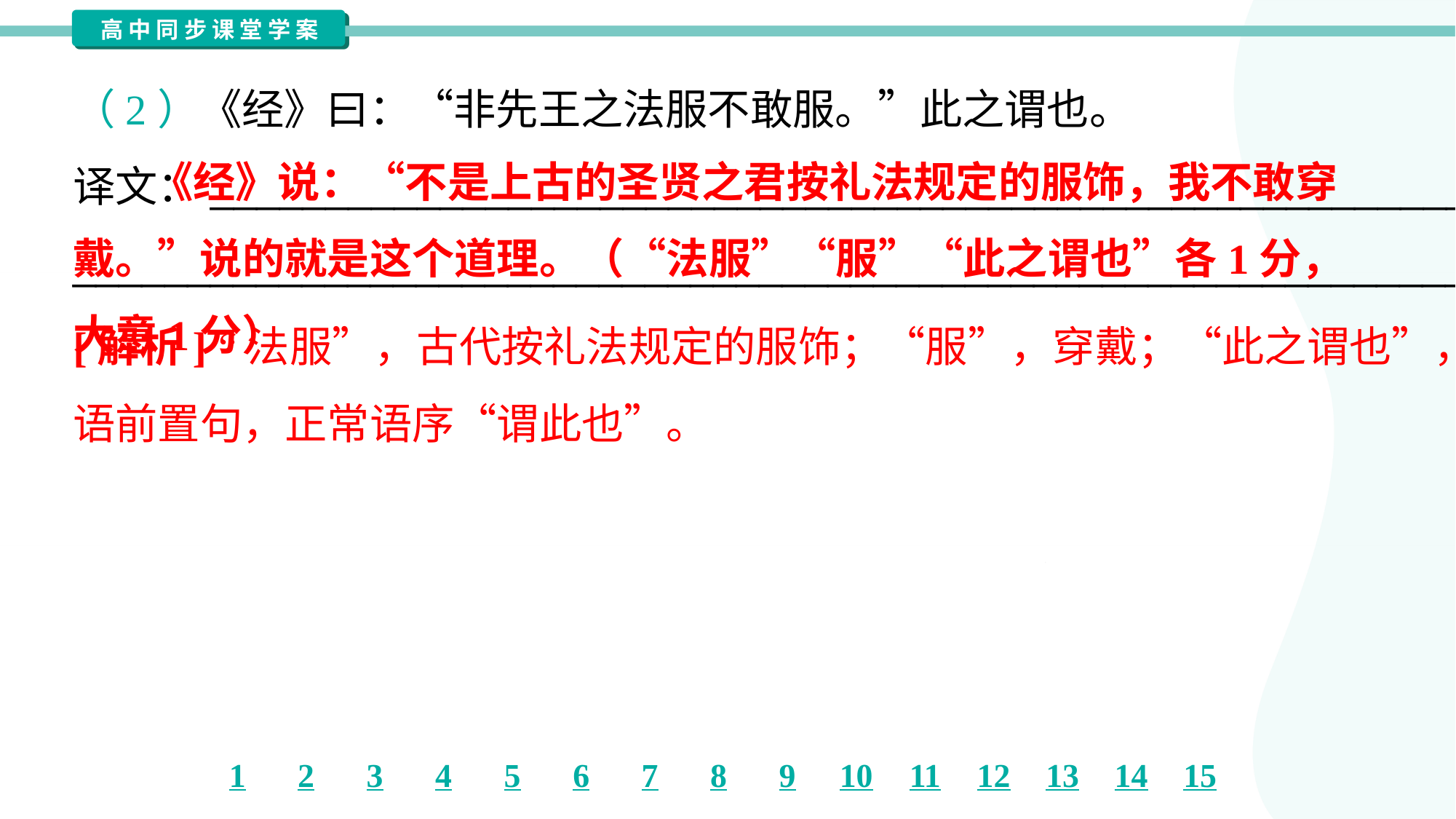

（2）《经》曰：“非先王之法服不敢服。”此之谓也。
译文：_________________________________________________________
______________________________________________________________
       《经》说：“不是上古的圣贤之君按礼法规定的服饰，我不敢穿戴。”说的就是这个道理。（“法服”“服”“此之谓也”各1分，大意1分）
[解析] “法服”，古代按礼法规定的服饰；“服”，穿戴；“此之谓也”，宾
语前置句，正常语序“谓此也”。